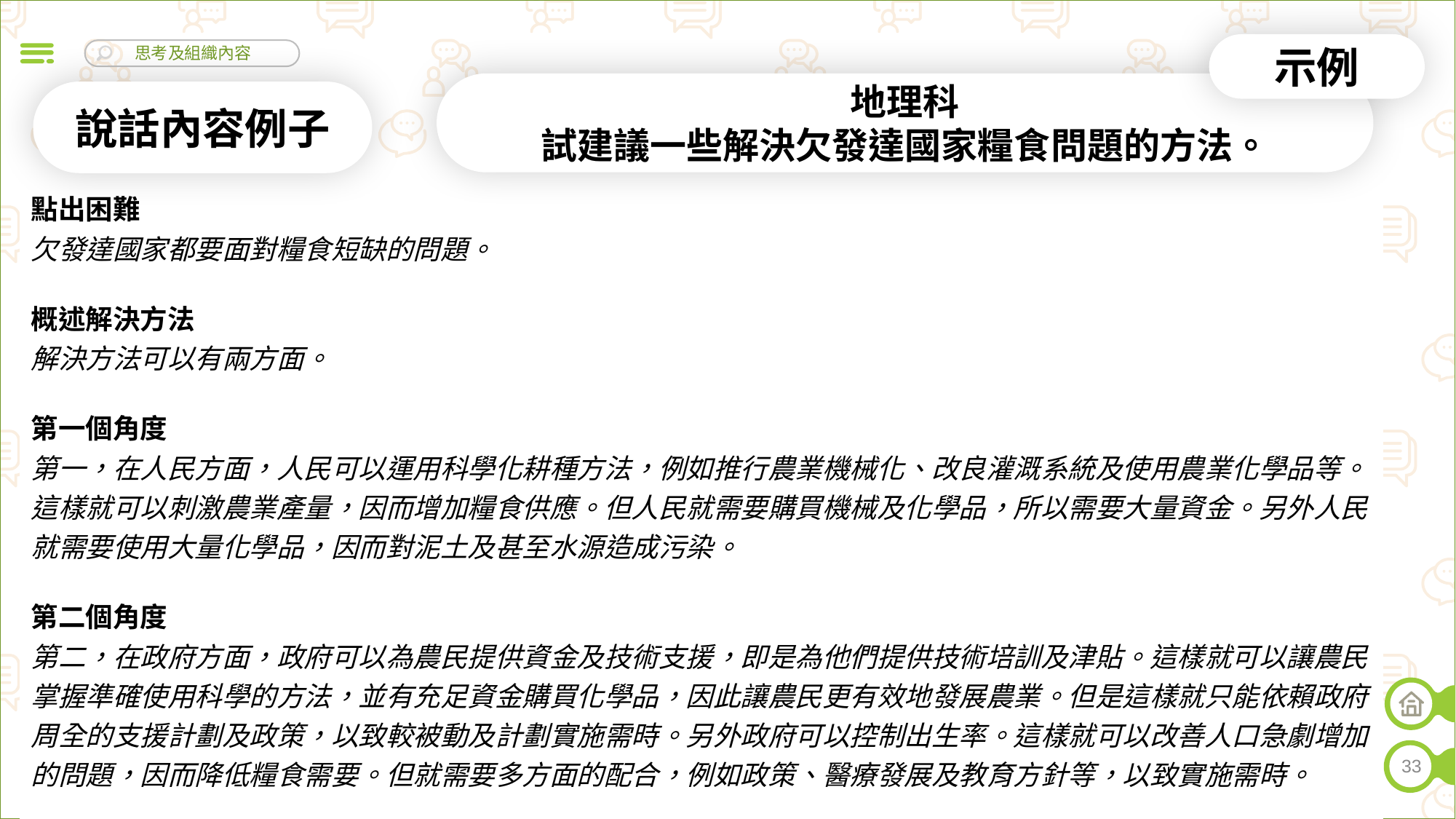

示例
地理科
試建議一些解決欠發達國家糧食問題的方法。
說話內容例子
| 點出困難 欠發達國家都要面對糧食短缺的問題。 概述解決方法 解決方法可以有兩方面。 第一個角度 第一，在人民方面，人民可以運用科學化耕種方法，例如推行農業機械化、改良灌溉系統及使用農業化學品等。這樣就可以刺激農業產量，因而增加糧食供應。但人民就需要購買機械及化學品，所以需要大量資金。另外人民就需要使用大量化學品，因而對泥土及甚至水源造成污染。 第二個角度 第二，在政府方面，政府可以為農民提供資金及技術支援，即是為他們提供技術培訓及津貼。這樣就可以讓農民掌握準確使用科學的方法，並有充足資金購買化學品，因此讓農民更有效地發展農業。但是這樣就只能依賴政府周全的支援計劃及政策，以致較被動及計劃實施需時。另外政府可以控制出生率。這樣就可以改善人口急劇增加的問題，因而降低糧食需要。但就需要多方面的配合，例如政策、醫療發展及教育方針等，以致實施需時。 總結 總括而言，欠發達國家糧食短缺問題可從以上兩方面來解決。 |
| --- |
33